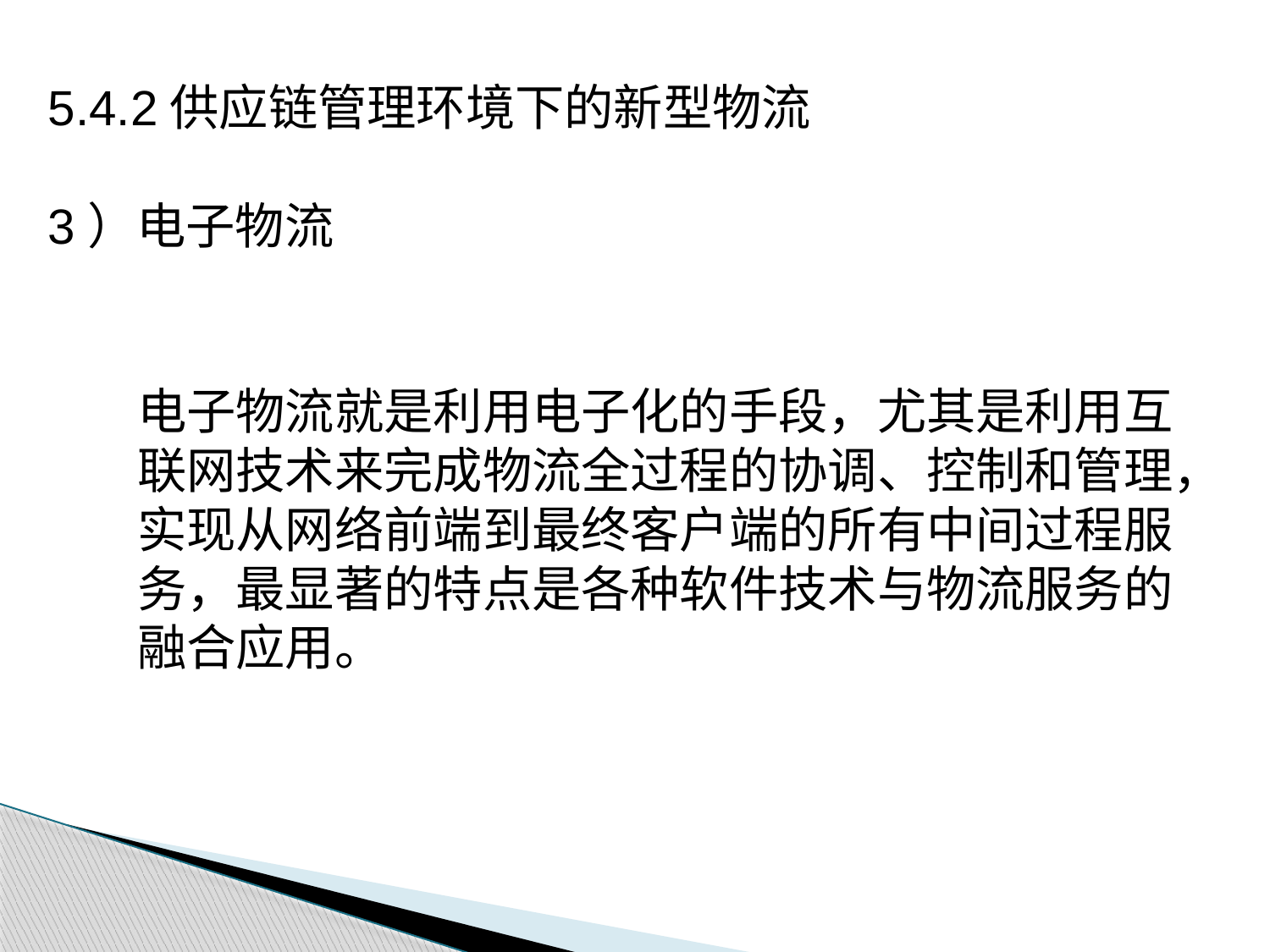

5.4.2供应链管理环境下的新型物流

3）电子物流
电子物流就是利用电子化的手段，尤其是利用互联网技术来完成物流全过程的协调、控制和管理，实现从网络前端到最终客户端的所有中间过程服务，最显著的特点是各种软件技术与物流服务的融合应用。